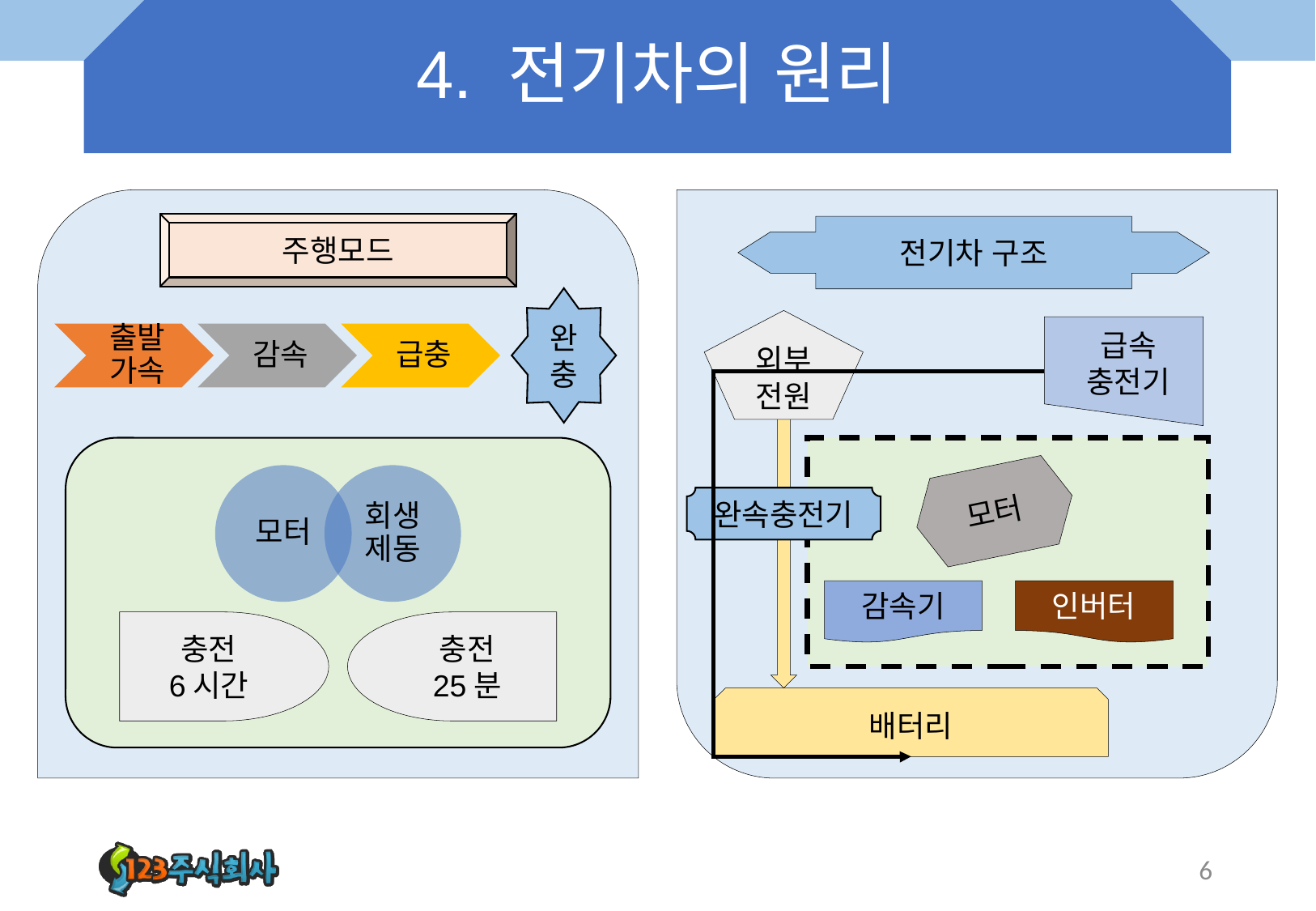

# 4. 전기차의 원리

주행모드
전기차 구조
출발
가속
감속
급충
완충
외부전원

급속
충전기

모터
회생
제동
모터
완속충전기
감속기
인버터
충전
6시간
충전
25분
배터리
6